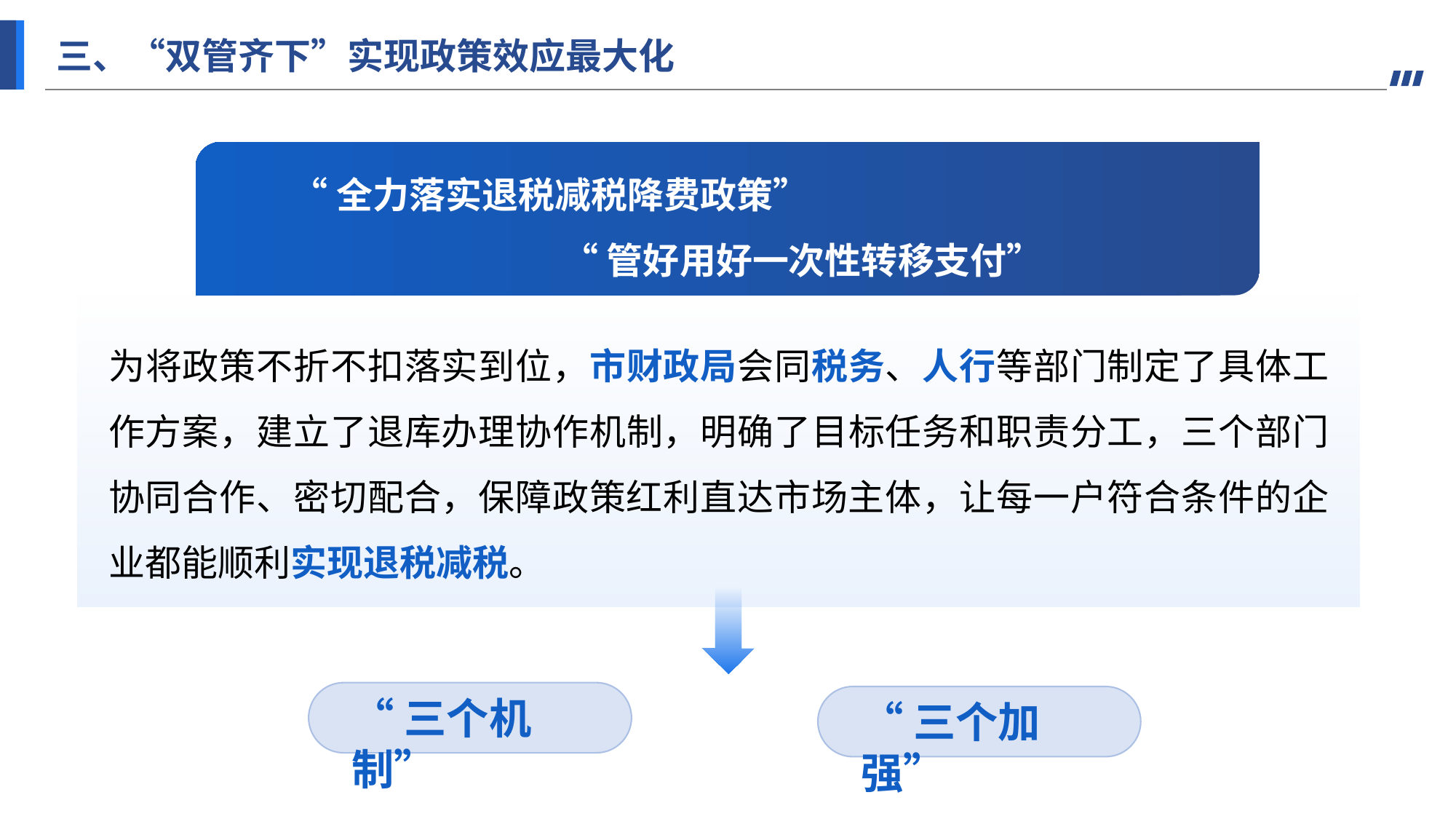

三、“双管齐下”实现政策效应最大化

“全力落实退税减税降费政策”
                                 “管好用好一次性转移支付”

为将政策不折不扣落实到位，市财政局会同税务、人行等部门制定了具体工作方案，建立了退库办理协作机制，明确了目标任务和职责分工，三个部门协同合作、密切配合，保障政策红利直达市场主体，让每一户符合条件的企业都能顺利实现退税减税。

“三个机制”

“三个加强”